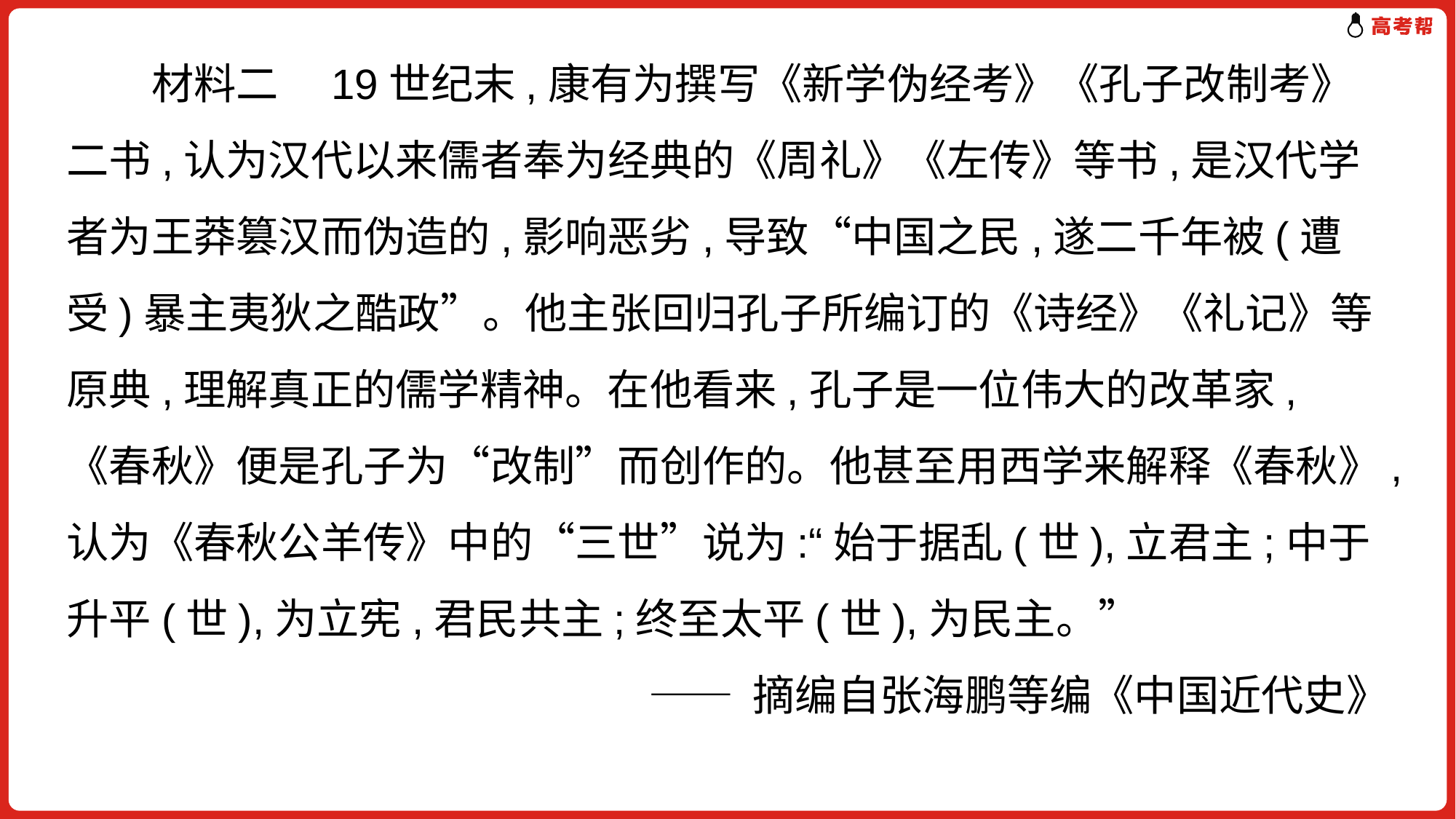

材料二　19世纪末,康有为撰写《新学伪经考》《孔子改制考》二书,认为汉代以来儒者奉为经典的《周礼》《左传》等书,是汉代学者为王莽篡汉而伪造的,影响恶劣,导致“中国之民,遂二千年被(遭受)暴主夷狄之酷政”。他主张回归孔子所编订的《诗经》《礼记》等原典,理解真正的儒学精神。在他看来,孔子是一位伟大的改革家,《春秋》便是孔子为“改制”而创作的。他甚至用西学来解释《春秋》,认为《春秋公羊传》中的“三世”说为:“始于据乱(世),立君主;中于升平(世),为立宪,君民共主;终至太平(世),为民主。”
—— 摘编自张海鹏等编《中国近代史》